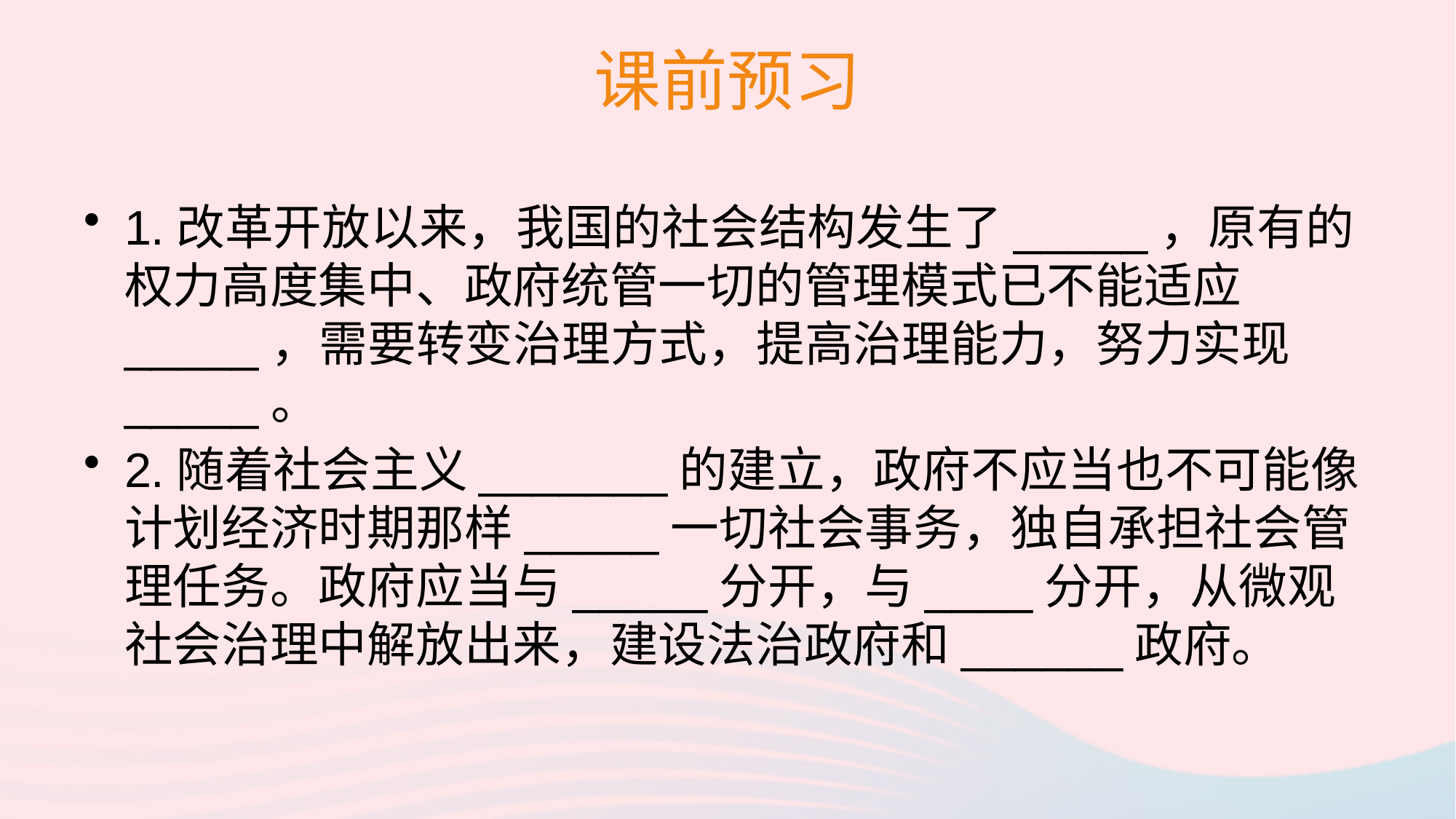

# 课前预习
1.改革开放以来，我国的社会结构发生了_____，原有的权力高度集中、政府统管一切的管理模式已不能适应_____，需要转变治理方式，提高治理能力，努力实现_____。
2.随着社会主义_______的建立，政府不应当也不可能像计划经济时期那样_____一切社会事务，独自承担社会管理任务。政府应当与_____分开，与____分开，从微观社会治理中解放出来，建设法治政府和______政府。